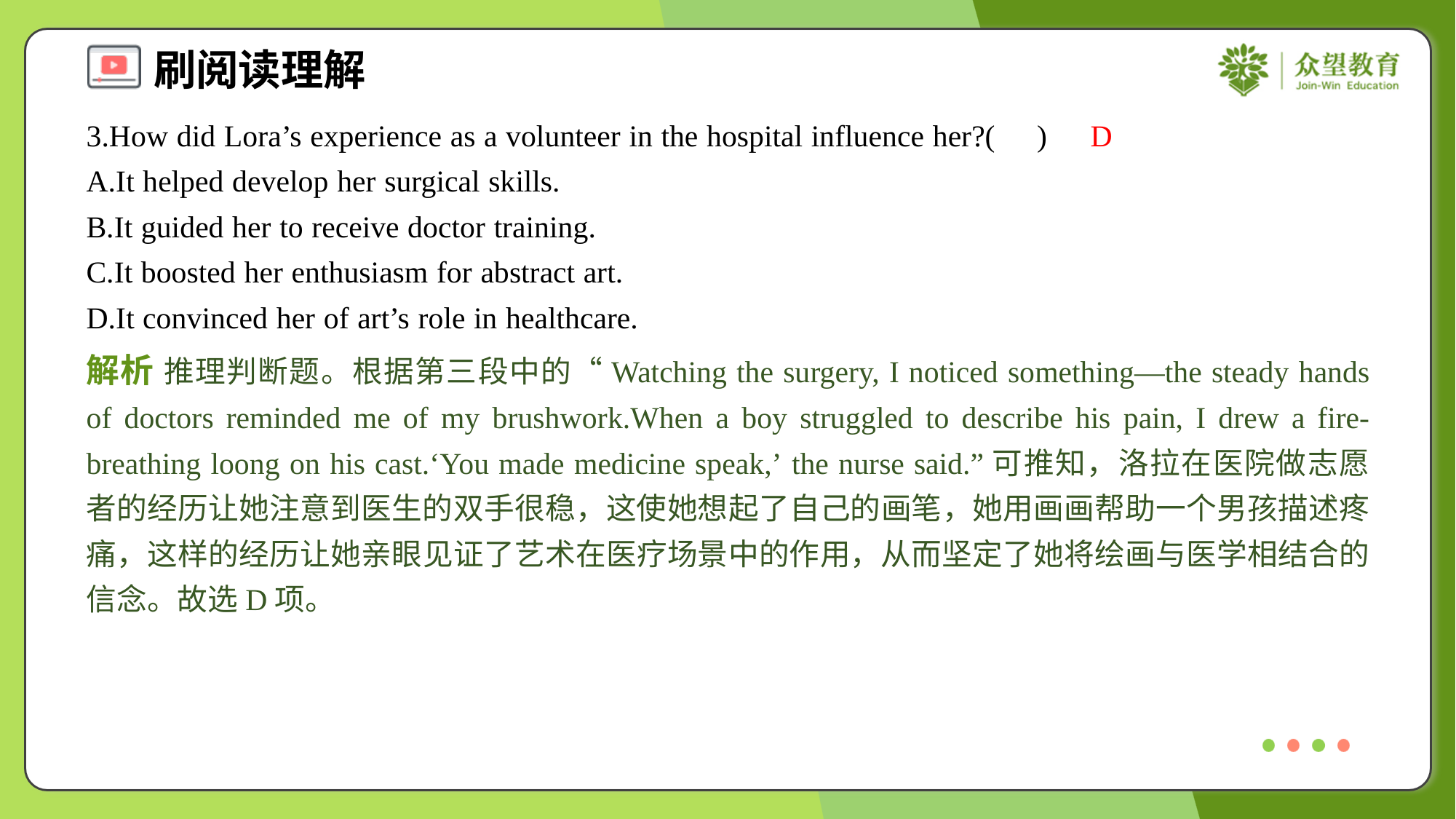

3.How did Lora’s experience as a volunteer in the hospital influence her?(     )
D
A.It helped develop her surgical skills.
B.It guided her to receive doctor training.
C.It boosted her enthusiasm for abstract art.
D.It convinced her of art’s role in healthcare.
解析 推理判断题。根据第三段中的“Watching the surgery, I noticed something—the steady hands of doctors reminded me of my brushwork.When a boy struggled to describe his pain, I drew a fire-breathing loong on his cast.‘You made medicine speak,’ the nurse said.”可推知，洛拉在医院做志愿者的经历让她注意到医生的双手很稳，这使她想起了自己的画笔，她用画画帮助一个男孩描述疼痛，这样的经历让她亲眼见证了艺术在医疗场景中的作用，从而坚定了她将绘画与医学相结合的信念。故选D项。